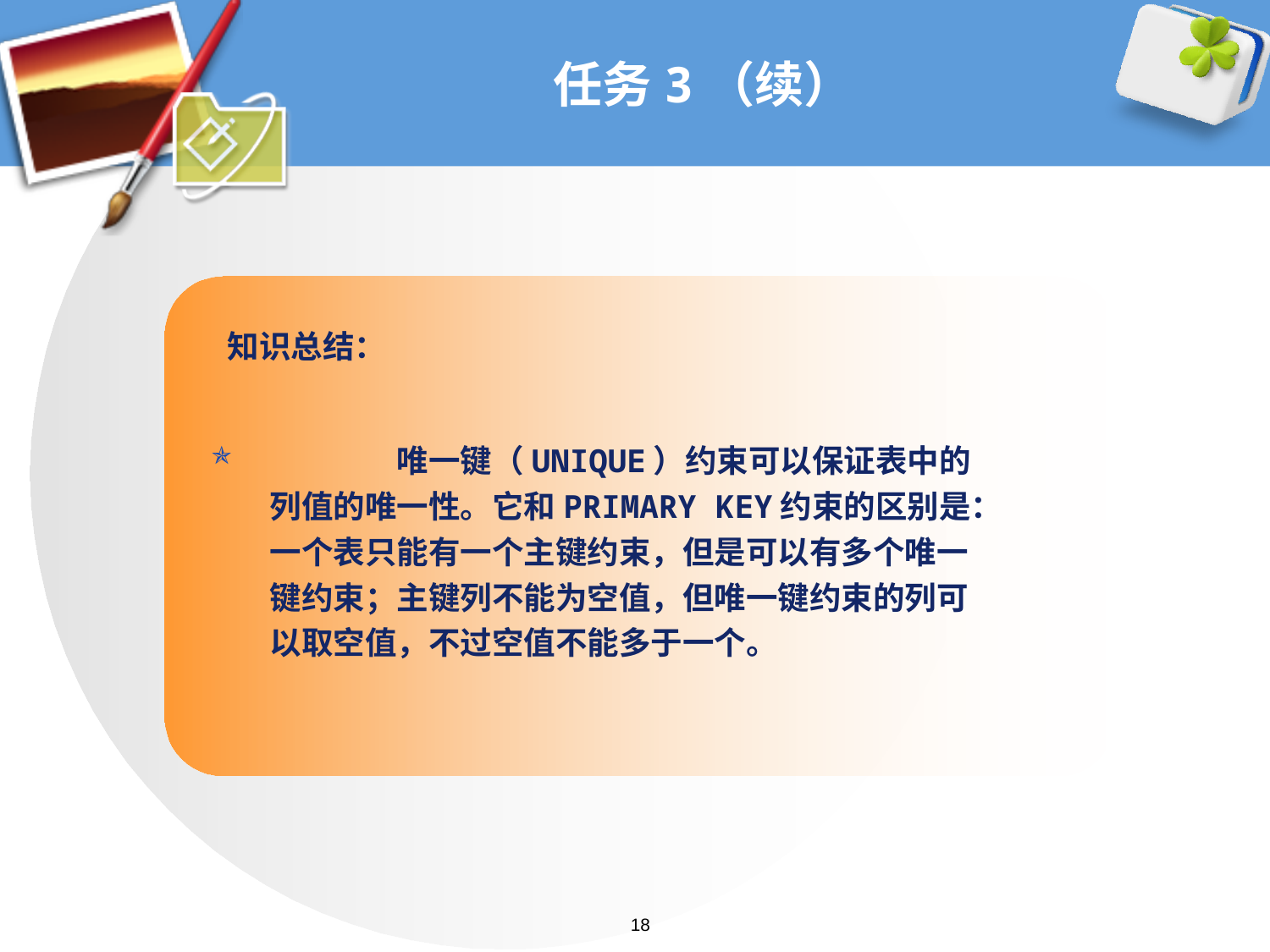

# 任务3（续）

 知识总结：

	唯一键（UNIQUE）约束可以保证表中的列值的唯一性。它和PRIMARY KEY约束的区别是：一个表只能有一个主键约束，但是可以有多个唯一键约束；主键列不能为空值，但唯一键约束的列可以取空值，不过空值不能多于一个。
18